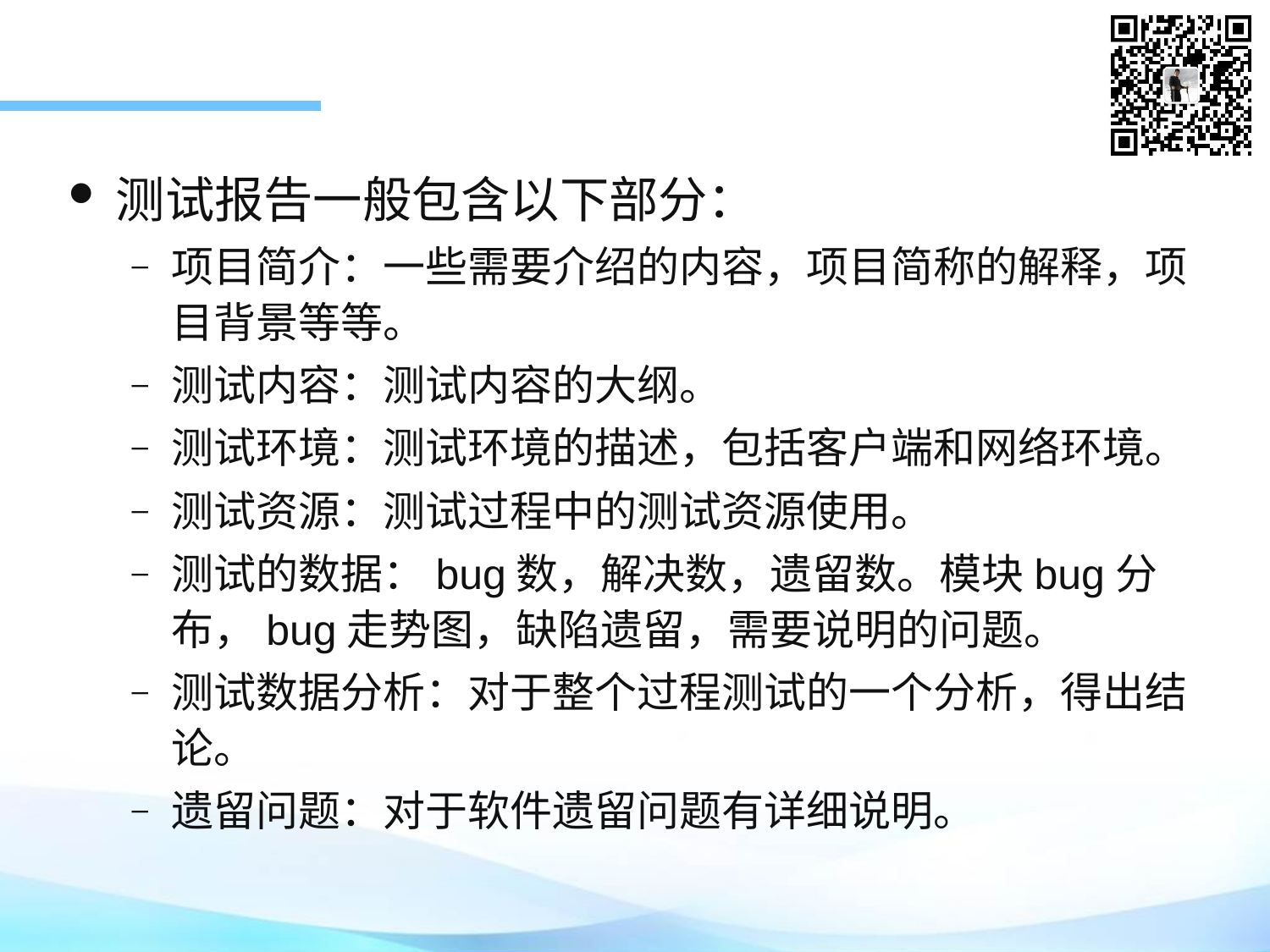

测试报告一般包含以下部分：
项目简介：一些需要介绍的内容，项目简称的解释，项目背景等等。
测试内容：测试内容的大纲。
测试环境：测试环境的描述，包括客户端和网络环境。
测试资源：测试过程中的测试资源使用。
测试的数据：bug数，解决数，遗留数。模块bug分布，bug走势图，缺陷遗留，需要说明的问题。
测试数据分析：对于整个过程测试的一个分析，得出结论。
遗留问题：对于软件遗留问题有详细说明。